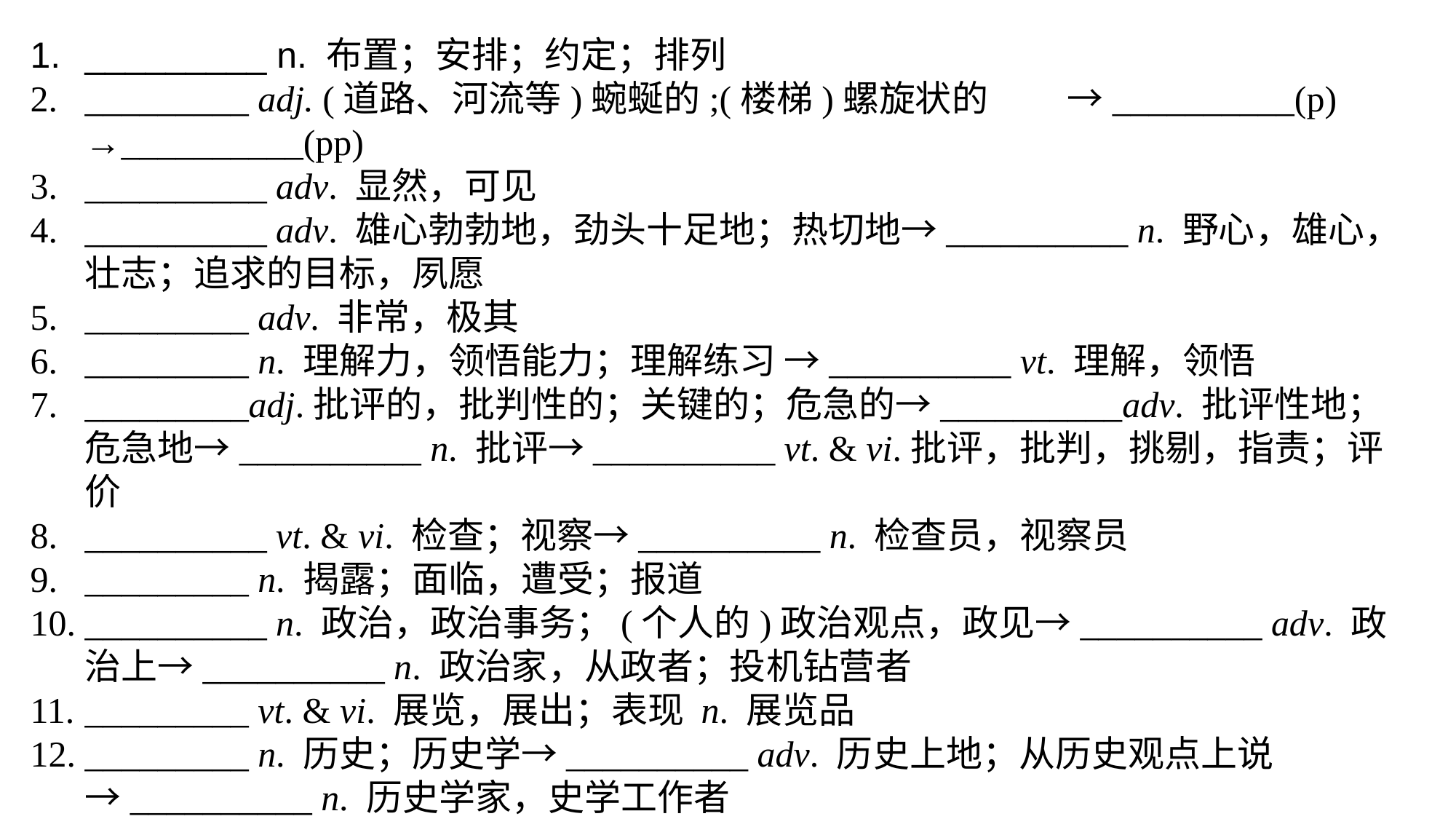

_________ n. 布置；安排；约定；排列
_________ adj. (道路、河流等)蜿蜒的;(楼梯)螺旋状的	→__________(p) →__________(pp)
__________ adv. 显然，可见
__________ adv. 雄心勃勃地，劲头十足地；热切地→__________ n. 野心，雄心，壮志；追求的目标，夙愿
_________ adv. 非常，极其
_________ n. 理解力，领悟能力；理解练习 →__________ vt. 理解，领悟
_________adj.批评的，批判性的；关键的；危急的→__________adv. 批评性地；危急地→__________ n. 批评→__________ vt. & vi.批评，批判，挑剔，指责；评价
__________ vt. & vi. 检查；视察→__________ n. 检查员，视察员
_________ n. 揭露；面临，遭受；报道
__________ n. 政治，政治事务；(个人的)政治观点，政见→__________ adv. 政治上→__________ n. 政治家，从政者；投机钻营者
_________ vt. & vi. 展览，展出；表现 n. 展览品
_________ n. 历史；历史学→__________ adv. 历史上地；从历史观点上说→__________ n. 历史学家，史学工作者